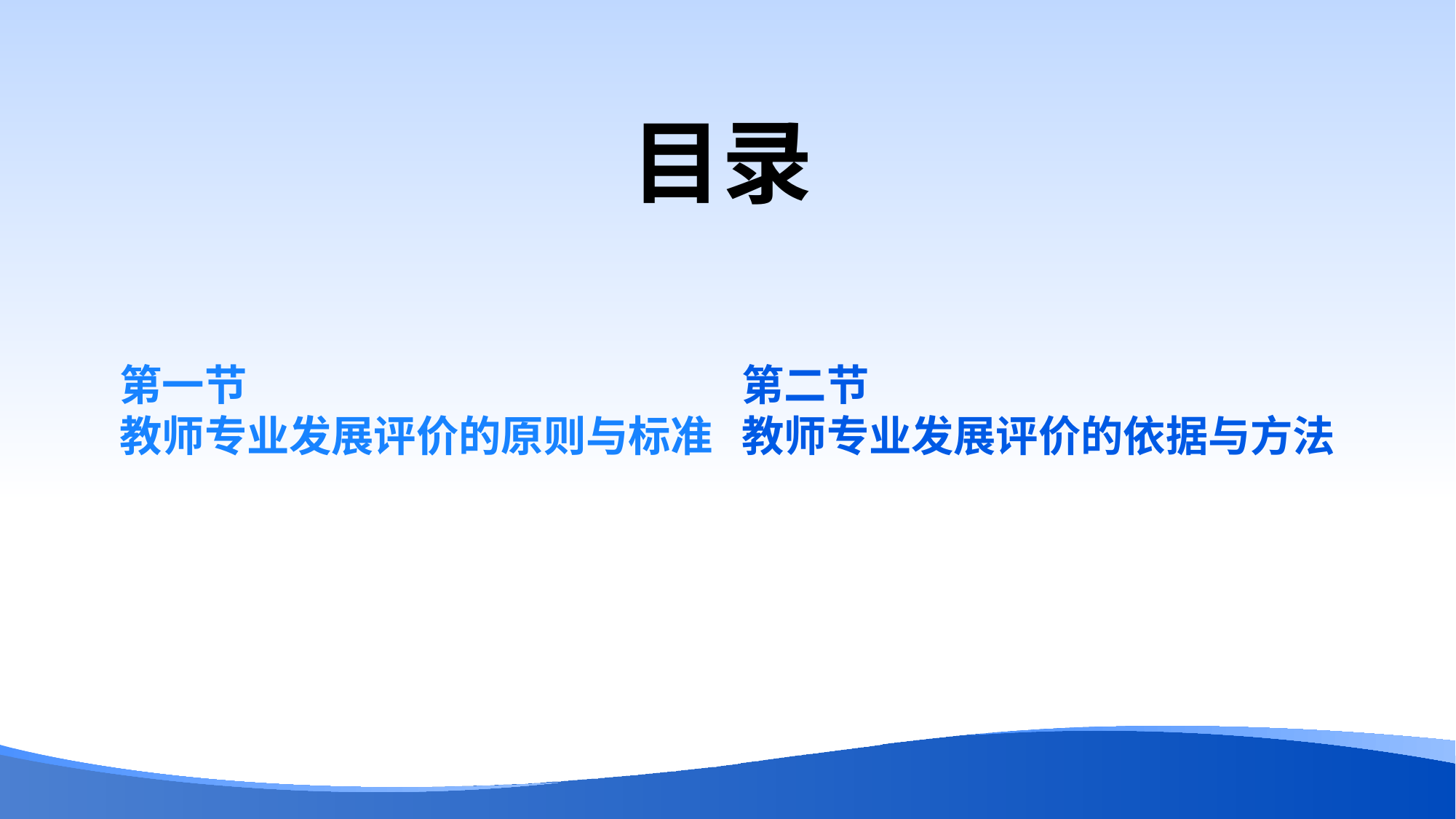

目录
第二节
教师专业发展评价的依据与方法
第一节
教师专业发展评价的原则与标准